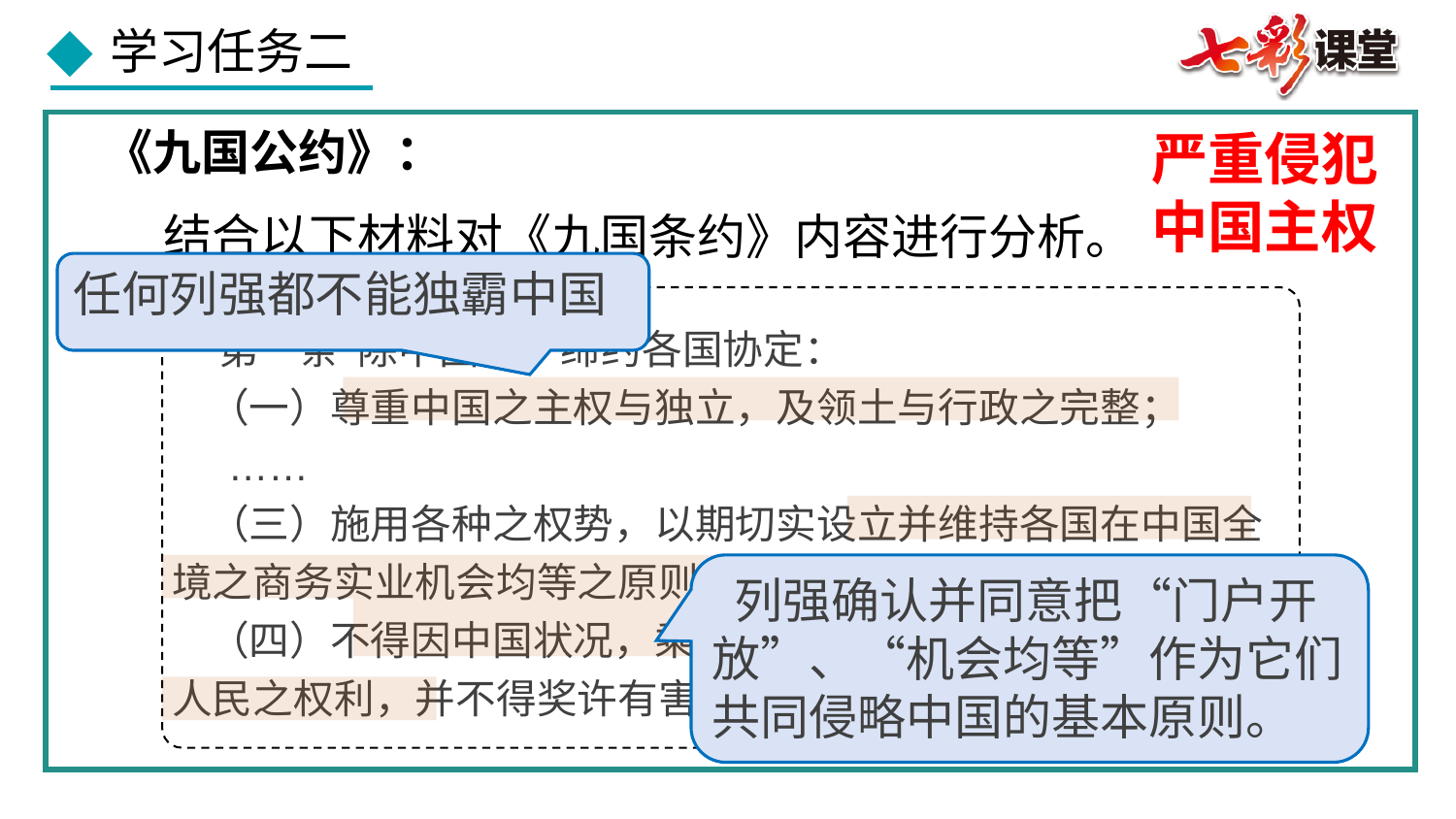

《九国公约》：
严重侵犯中国主权
结合以下材料对《九国条约》内容进行分析。
任何列强都不能独霸中国

    第一条  除中国外，缔约各国协定：
   （一）尊重中国之主权与独立，及领土与行政之完整；
     ……
   （三）施用各种之权势，以期切实设立并维持各国在中国全境之商务实业机会均等之原则；
   （四）不得因中国状况，乘机营谋取特别权利，而减少友邦人民之权利，并不得奖许有害友邦安全之举动。

 列强确认并同意把“门户开放”、“机会均等”作为它们共同侵略中国的基本原则。